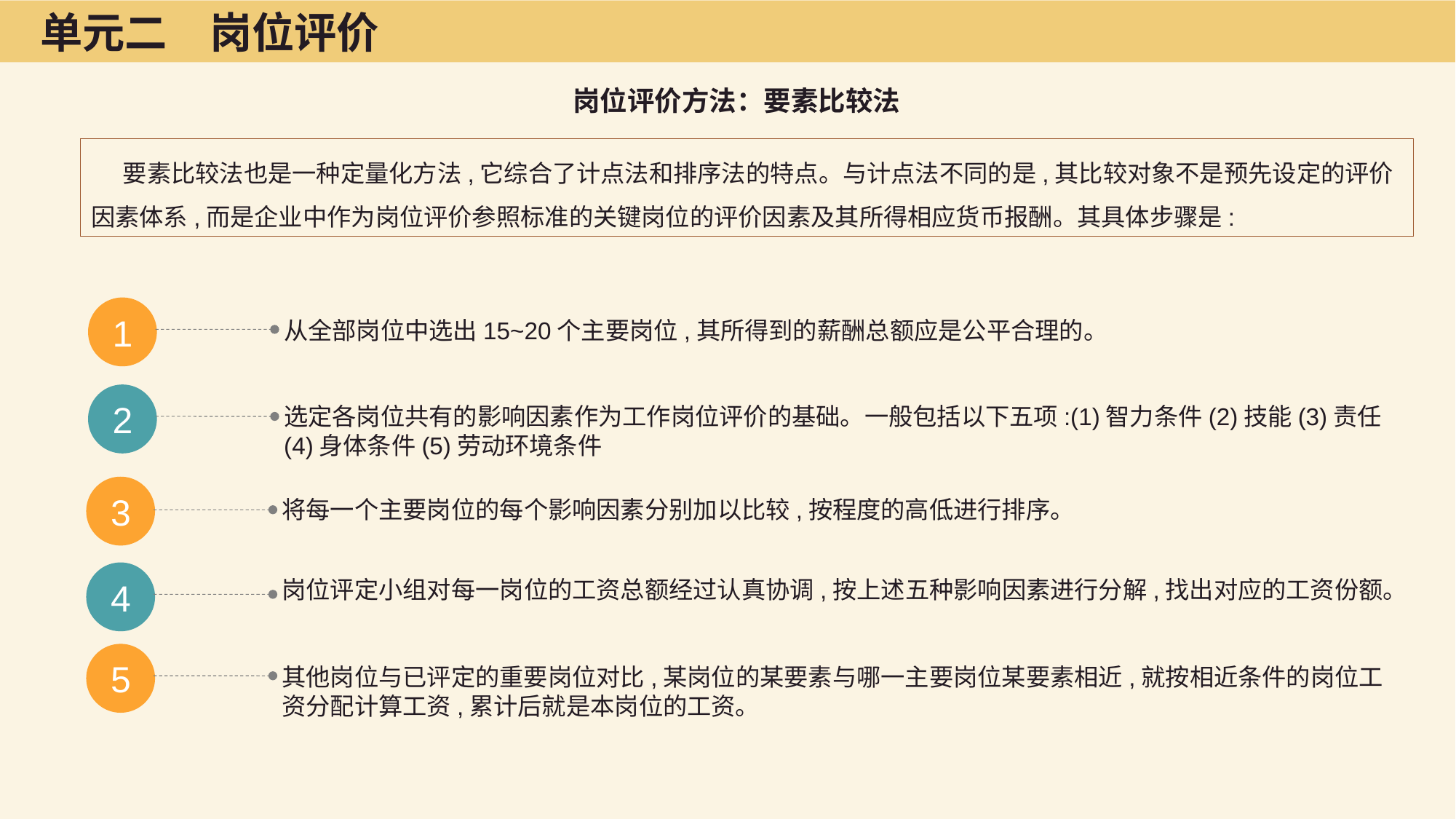

单元二　岗位评价
岗位评价方法：要素比较法
要素比较法也是一种定量化方法,它综合了计点法和排序法的特点。与计点法不同的是,其比较对象不是预先设定的评价因素体系,而是企业中作为岗位评价参照标准的关键岗位的评价因素及其所得相应货币报酬。其具体步骤是:

1
从全部岗位中选出15~20个主要岗位,其所得到的薪酬总额应是公平合理的。

2
选定各岗位共有的影响因素作为工作岗位评价的基础。一般包括以下五项:(1)智力条件(2)技能(3)责任(4)身体条件(5)劳动环境条件

3
将每一个主要岗位的每个影响因素分别加以比较,按程度的高低进行排序。

4
岗位评定小组对每一岗位的工资总额经过认真协调,按上述五种影响因素进行分解,找出对应的工资份额。

5
其他岗位与已评定的重要岗位对比,某岗位的某要素与哪一主要岗位某要素相近,就按相近条件的岗位工资分配计算工资,累计后就是本岗位的工资。